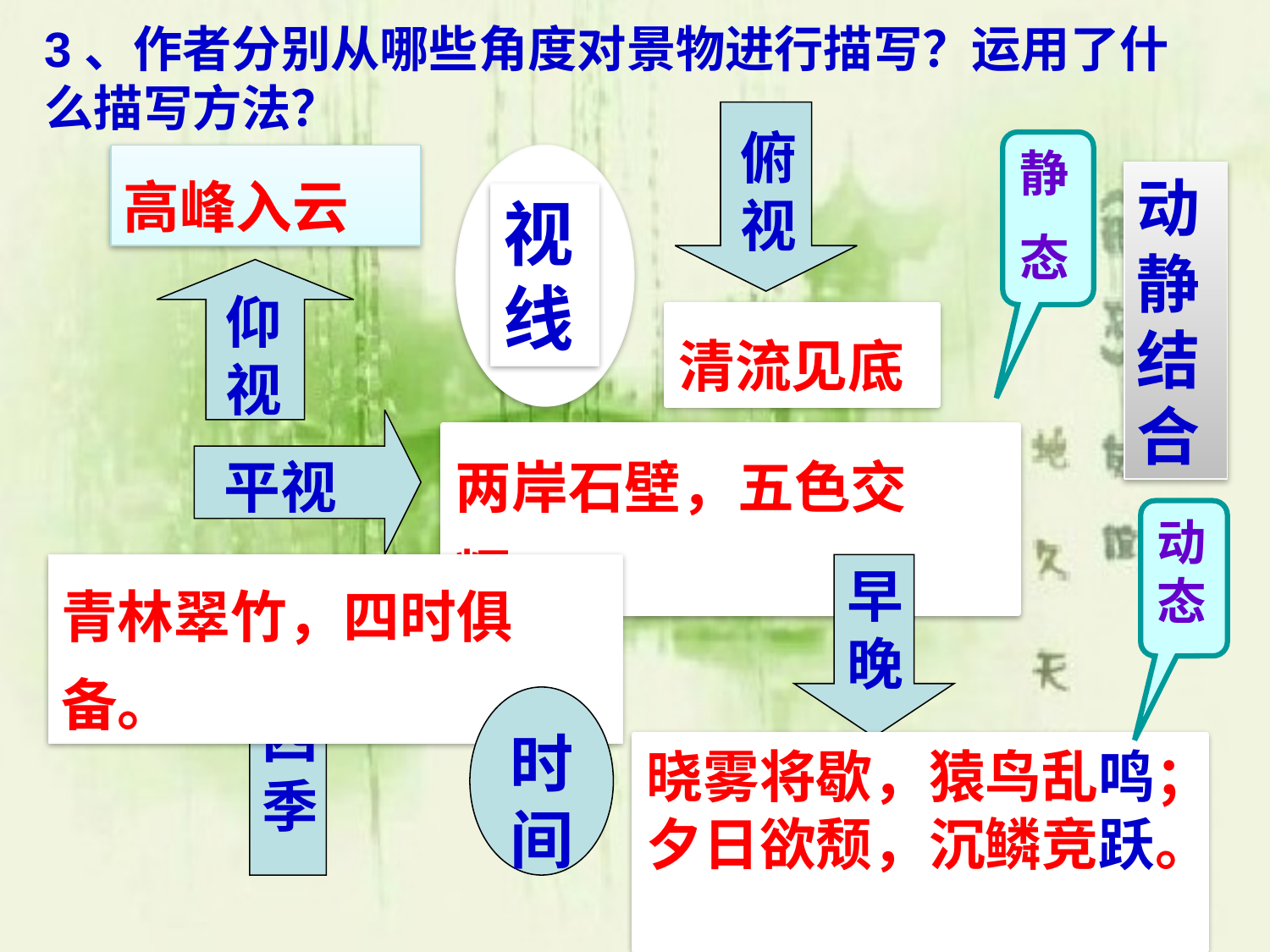

3、作者分别从哪些角度对景物进行描写？运用了什么描写方法？

俯视
静
态
高峰入云

视线
动静结合

仰视
清流见底

平视
两岸石壁，五色交辉。
动态
青林翠竹，四时俱备。

早晚

四季

时间
晓雾将歇，猿鸟乱鸣；
夕日欲颓，沉鳞竞跃。